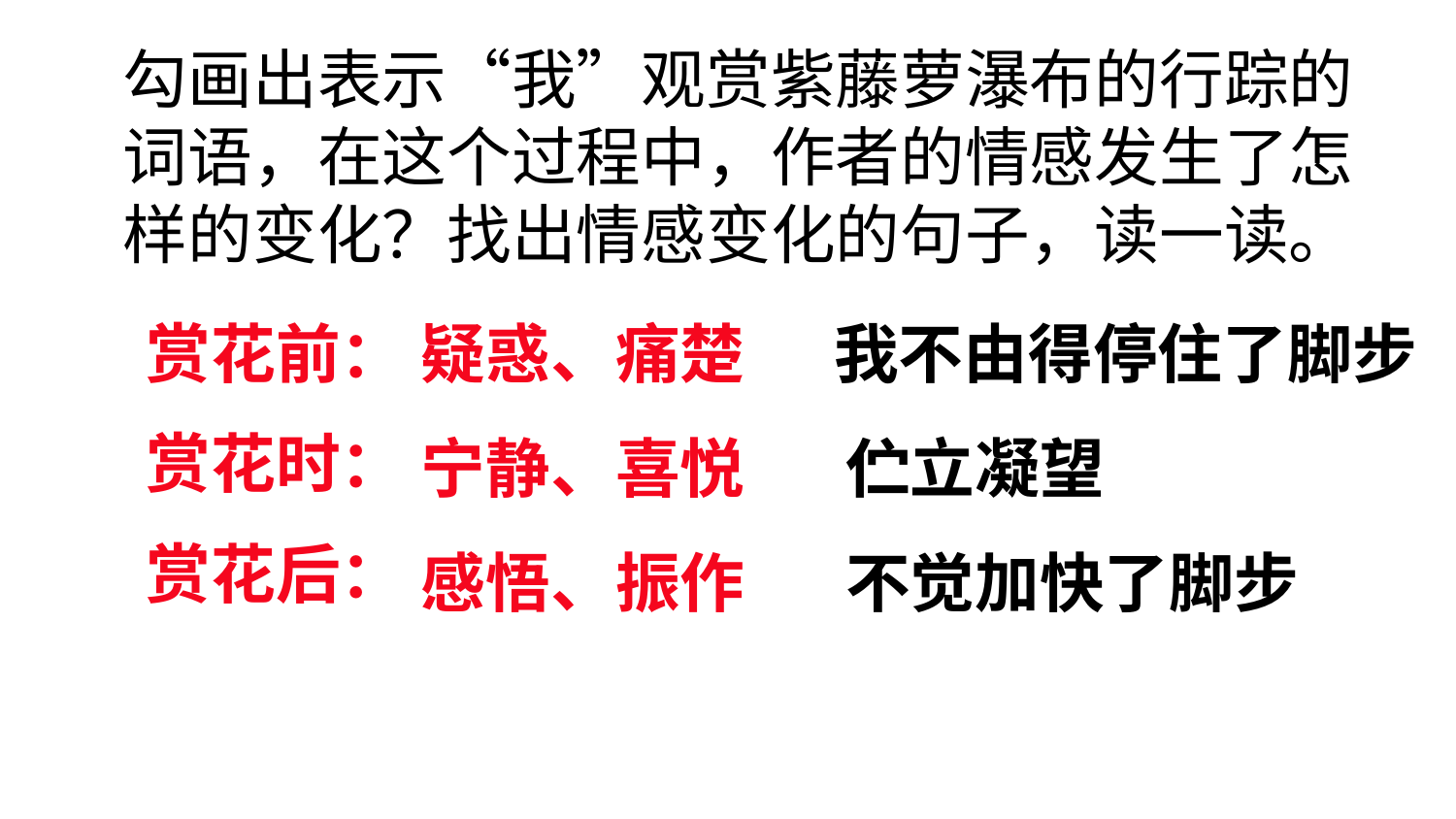

勾画出表示“我”观赏紫藤萝瀑布的行踪的词语，在这个过程中，作者的情感发生了怎样的变化？找出情感变化的句子，读一读。
赏花前：
赏花时：
赏花后：

疑惑、痛楚
我不由得停住了脚步
宁静、喜悦
伫立凝望
感悟、振作
不觉加快了脚步